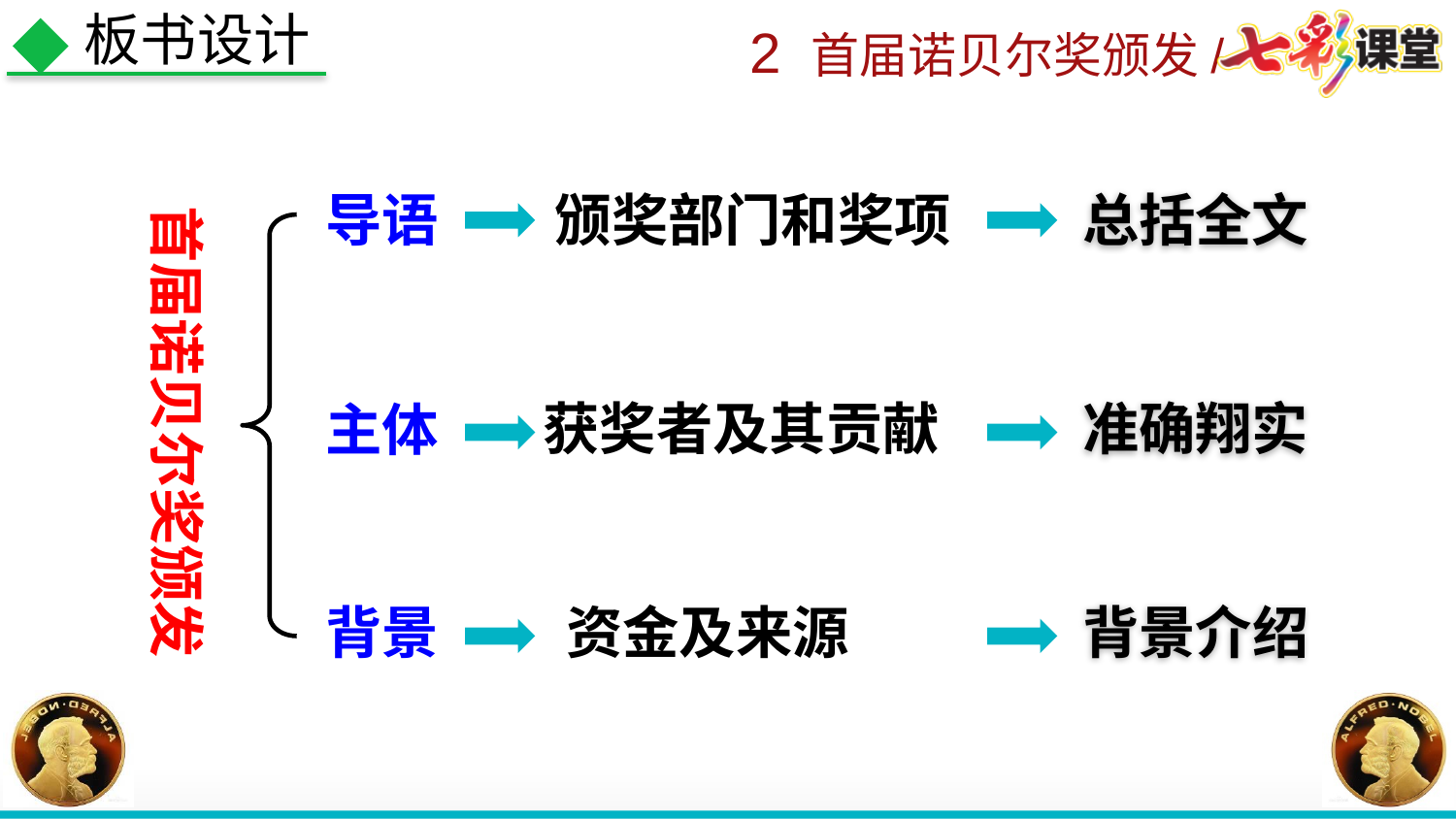

板书设计

颁奖部门和奖项
总括全文
导语
首届诺贝尔奖颁发

获奖者及其贡献
准确翔实
主体

背景介绍
背景
资金及来源